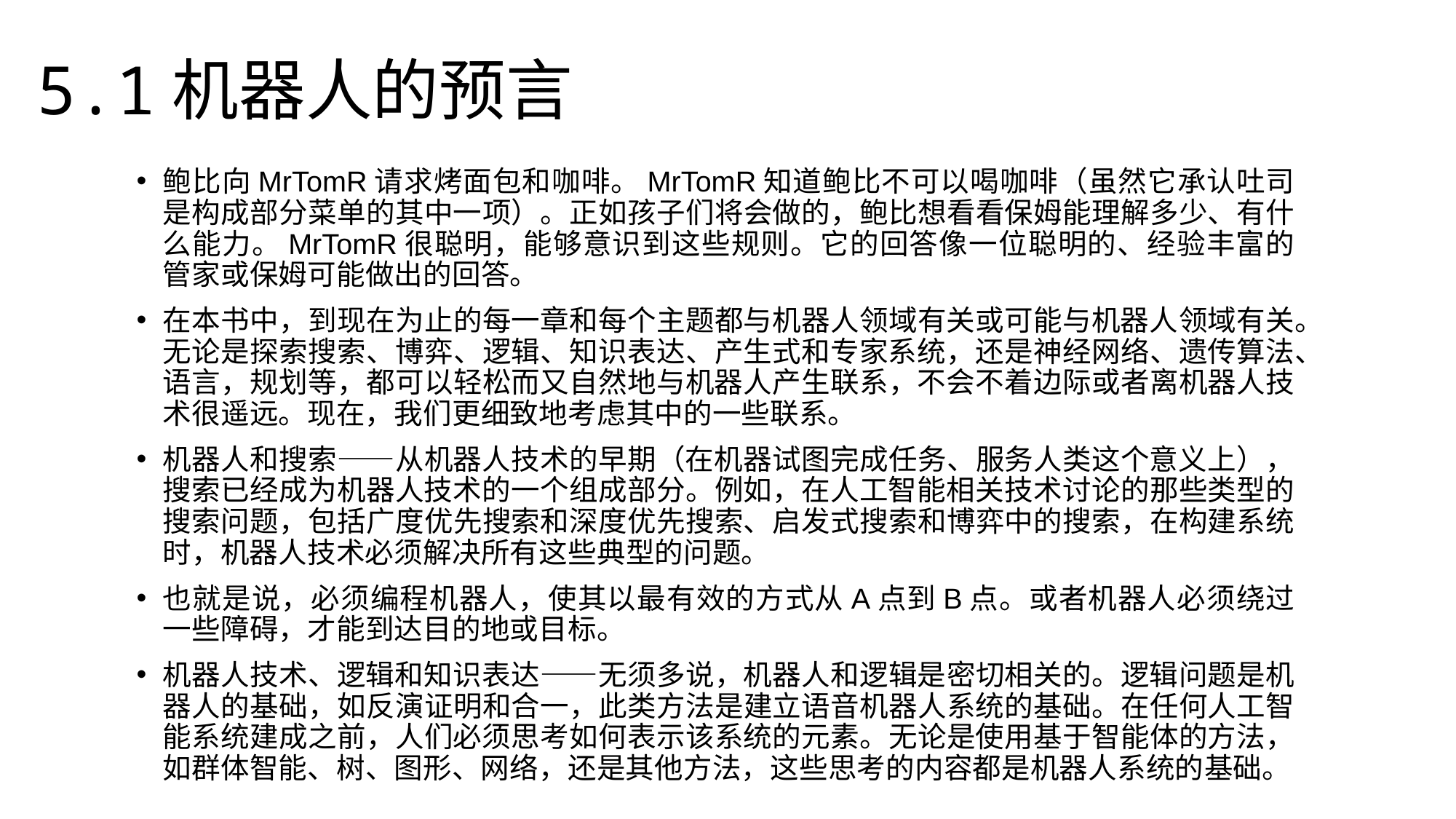

5.1机器人的预言
鲍比向MrTomR请求烤面包和咖啡。MrTomR知道鲍比不可以喝咖啡（虽然它承认吐司是构成部分菜单的其中一项）。正如孩子们将会做的，鲍比想看看保姆能理解多少、有什么能力。MrTomR很聪明，能够意识到这些规则。它的回答像一位聪明的、经验丰富的管家或保姆可能做出的回答。
在本书中，到现在为止的每一章和每个主题都与机器人领域有关或可能与机器人领域有关。无论是探索搜索、博弈、逻辑、知识表达、产生式和专家系统，还是神经网络、遗传算法、语言，规划等，都可以轻松而又自然地与机器人产生联系，不会不着边际或者离机器人技术很遥远。现在，我们更细致地考虑其中的一些联系。
机器人和搜索——从机器人技术的早期（在机器试图完成任务、服务人类这个意义上），搜索已经成为机器人技术的一个组成部分。例如，在人工智能相关技术讨论的那些类型的搜索问题，包括广度优先搜索和深度优先搜索、启发式搜索和博弈中的搜索，在构建系统时，机器人技术必须解决所有这些典型的问题。
也就是说，必须编程机器人，使其以最有效的方式从A点到B点。或者机器人必须绕过一些障碍，才能到达目的地或目标。
机器人技术、逻辑和知识表达——无须多说，机器人和逻辑是密切相关的。逻辑问题是机器人的基础，如反演证明和合一，此类方法是建立语音机器人系统的基础。在任何人工智能系统建成之前，人们必须思考如何表示该系统的元素。无论是使用基于智能体的方法，如群体智能、树、图形、网络，还是其他方法，这些思考的内容都是机器人系统的基础。